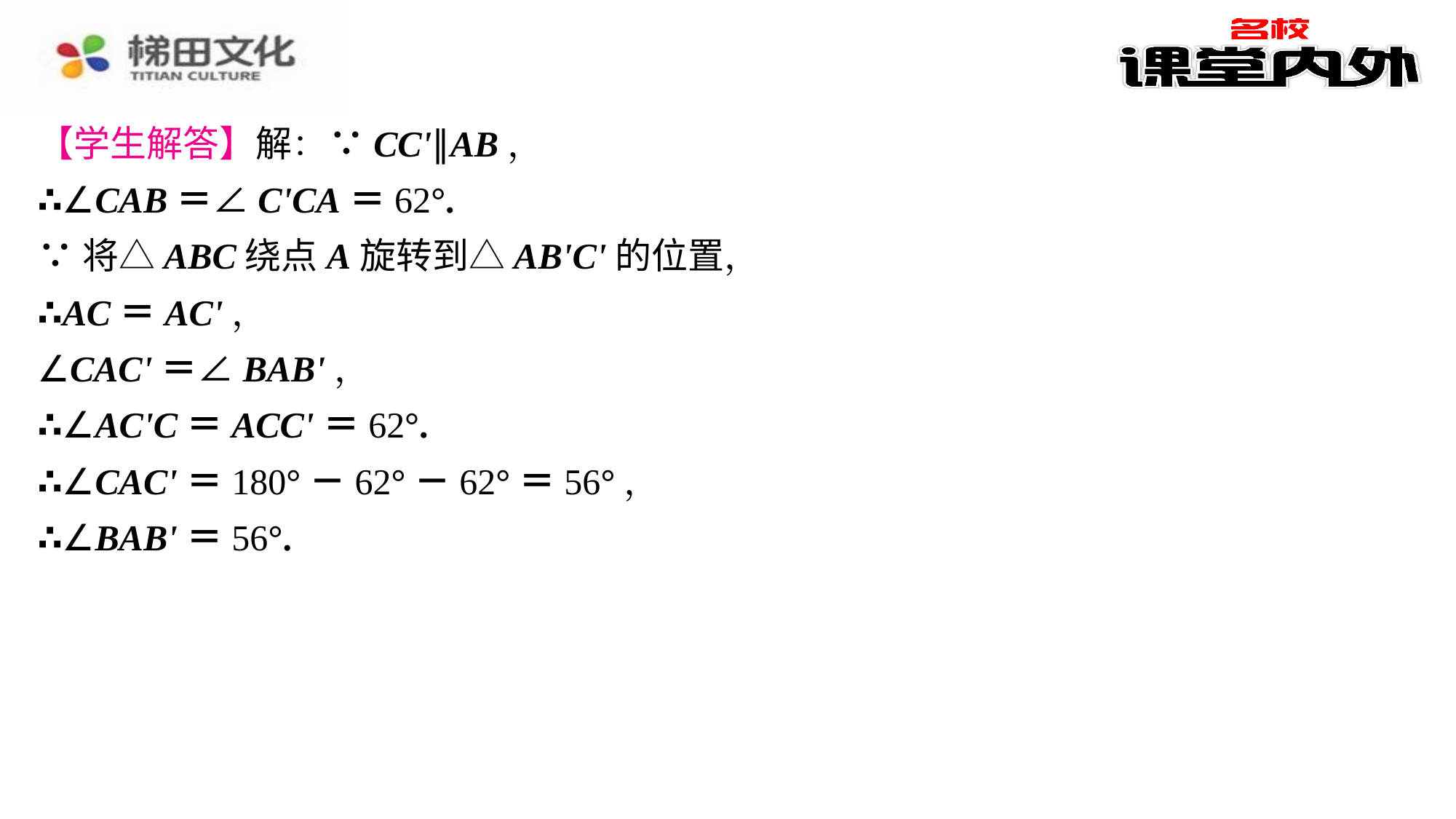

【学生解答】解：∵CC'∥AB，
∴∠CAB＝∠C'CA＝62°.
∵将△ABC绕点A旋转到△AB'C'的位置，
∴AC＝AC'，
∠CAC'＝∠BAB'，
∴∠AC'C＝ACC'＝62°.
∴∠CAC'＝180°－62°－62°＝56°，
∴∠BAB'＝56°.